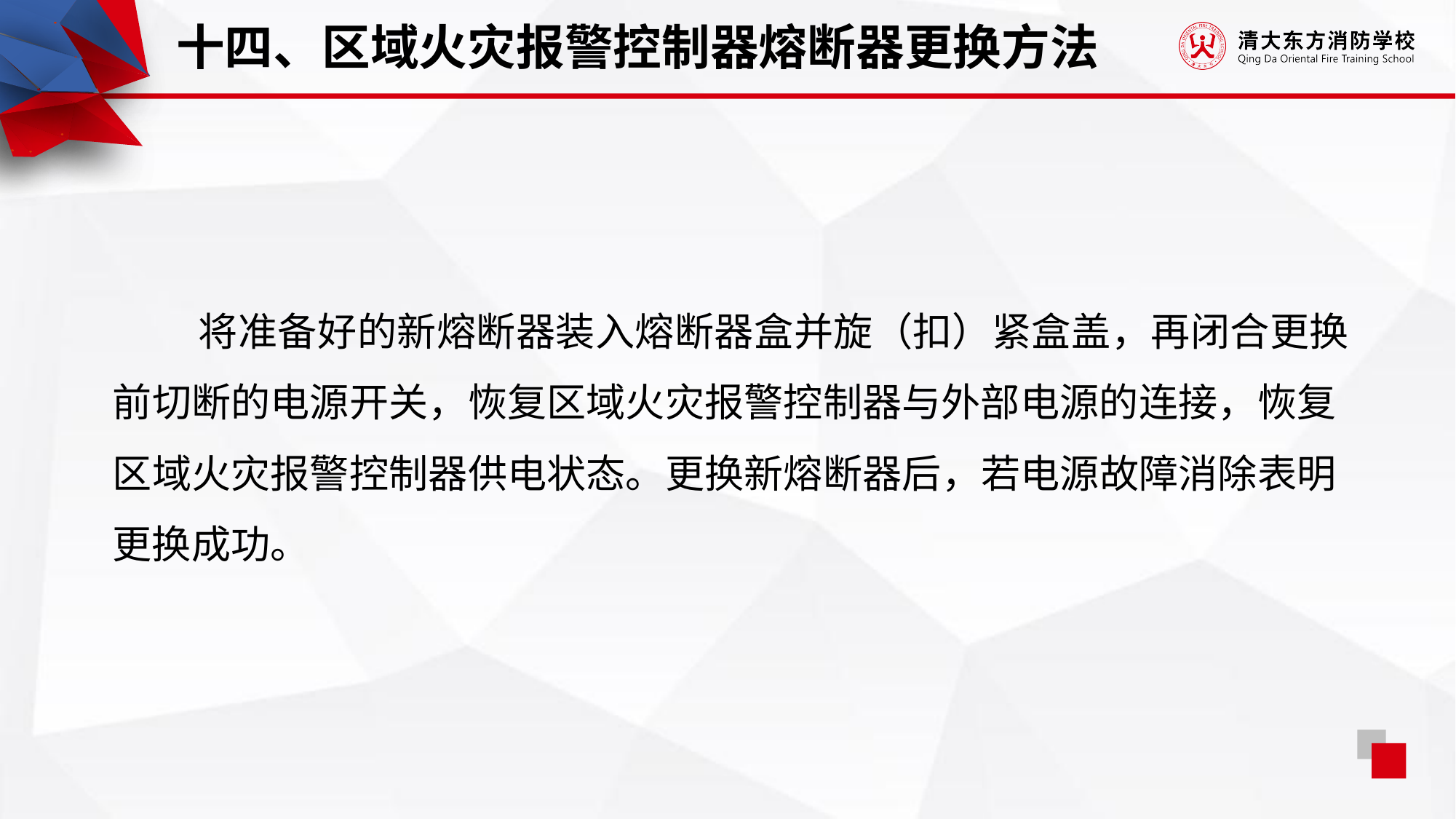

十四、区域火灾报警控制器熔断器更换方法

将准备好的新熔断器装入熔断器盒并旋（扣）紧盒盖，再闭合更换前切断的电源开关，恢复区域火灾报警控制器与外部电源的连接，恢复区域火灾报警控制器供电状态。更换新熔断器后，若电源故障消除表明更换成功。